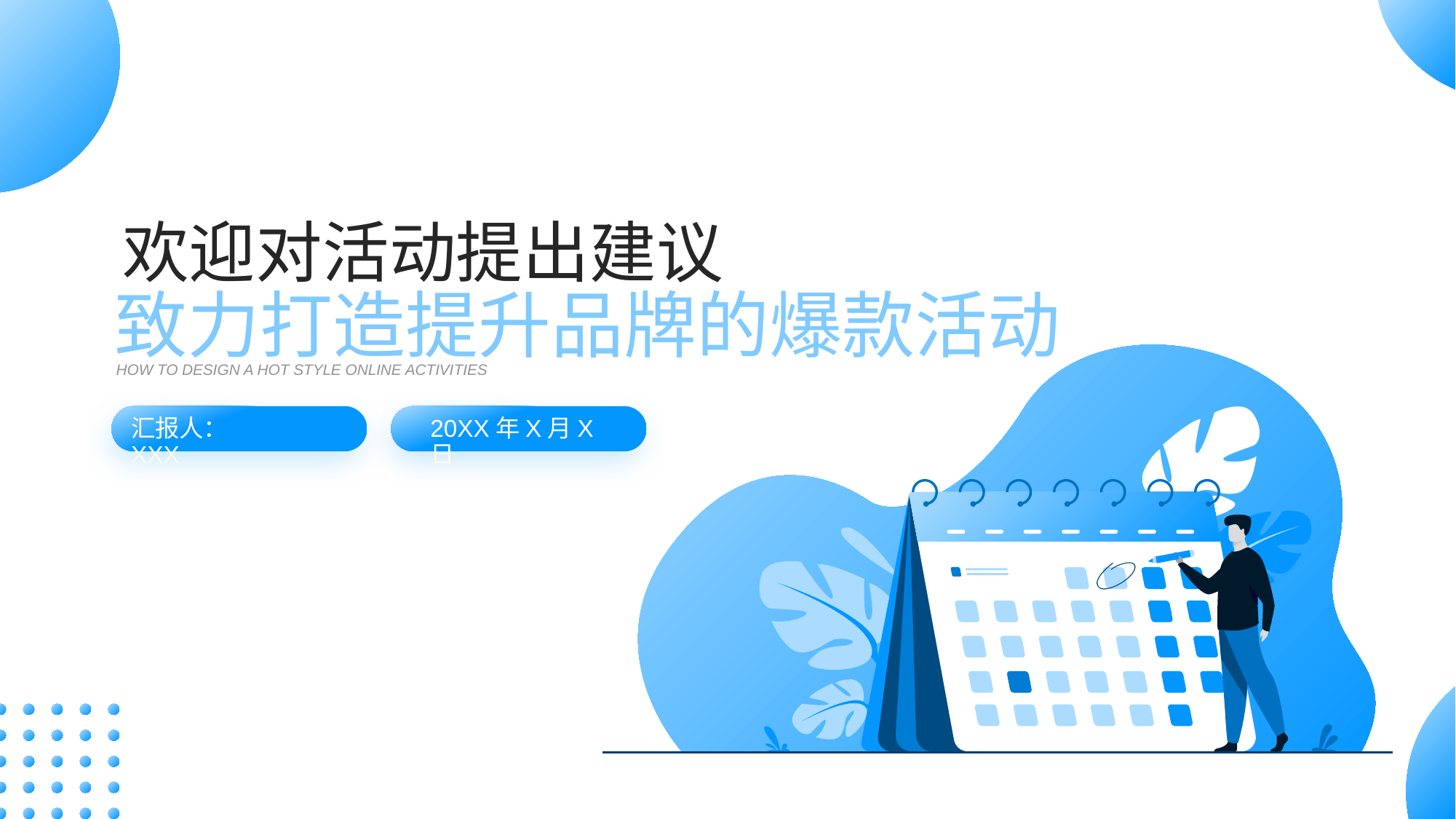

欢迎对活动提出建议
致力打造提升品牌的爆款活动
HOW TO DESIGN A HOT STYLE ONLINE ACTIVITIES
汇报人：XXX
20XX年X月X日